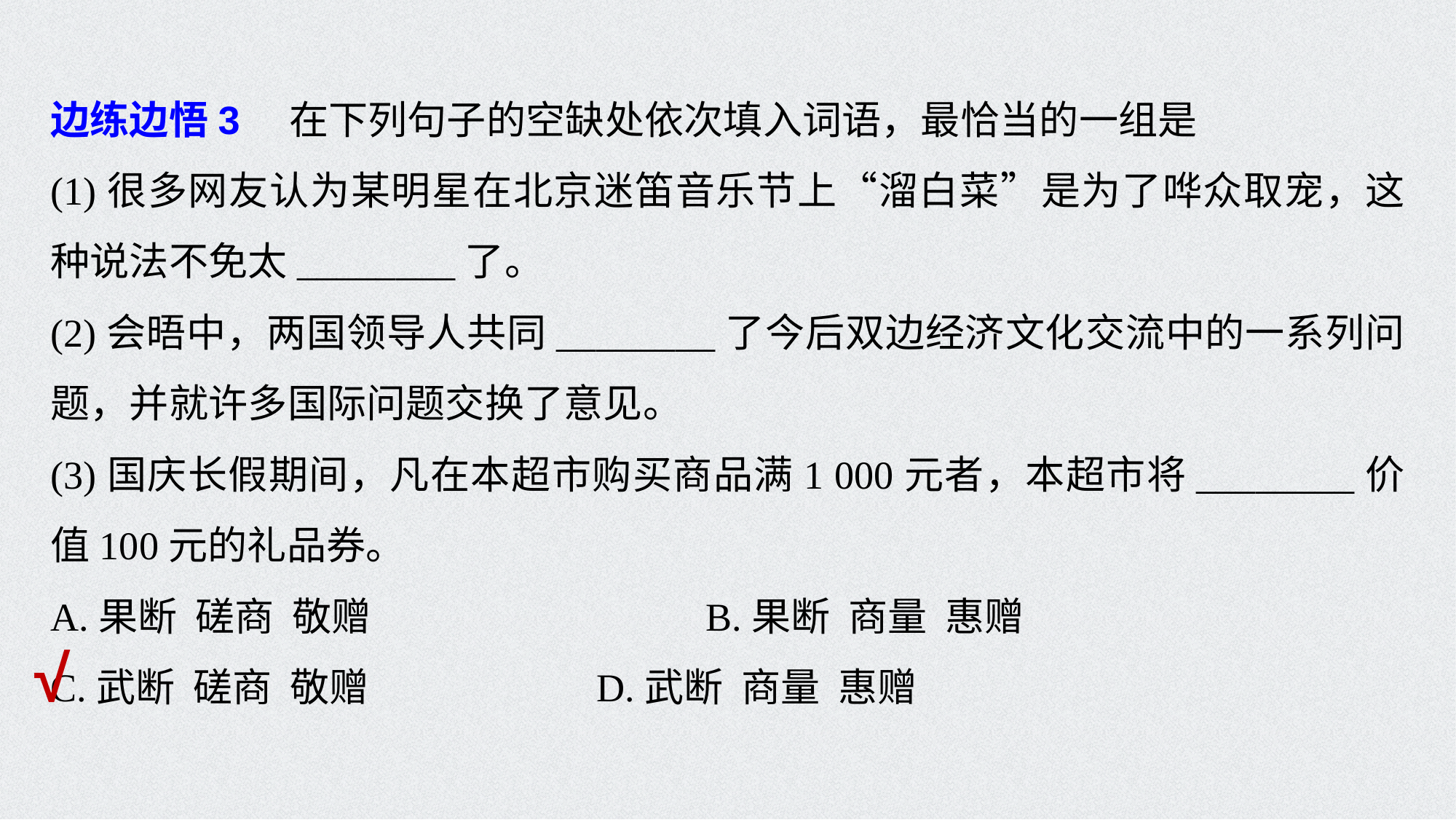

边练边悟3　在下列句子的空缺处依次填入词语，最恰当的一组是
(1)很多网友认为某明星在北京迷笛音乐节上“溜白菜”是为了哗众取宠，这种说法不免太________了。
(2)会晤中，两国领导人共同________了今后双边经济文化交流中的一系列问题，并就许多国际问题交换了意见。
(3)国庆长假期间，凡在本超市购买商品满1 000元者，本超市将________价值100元的礼品券。
A.果断  磋商  敬赠　　　		B.果断  商量  惠赠
C.武断  磋商  敬赠  		D.武断  商量  惠赠
√